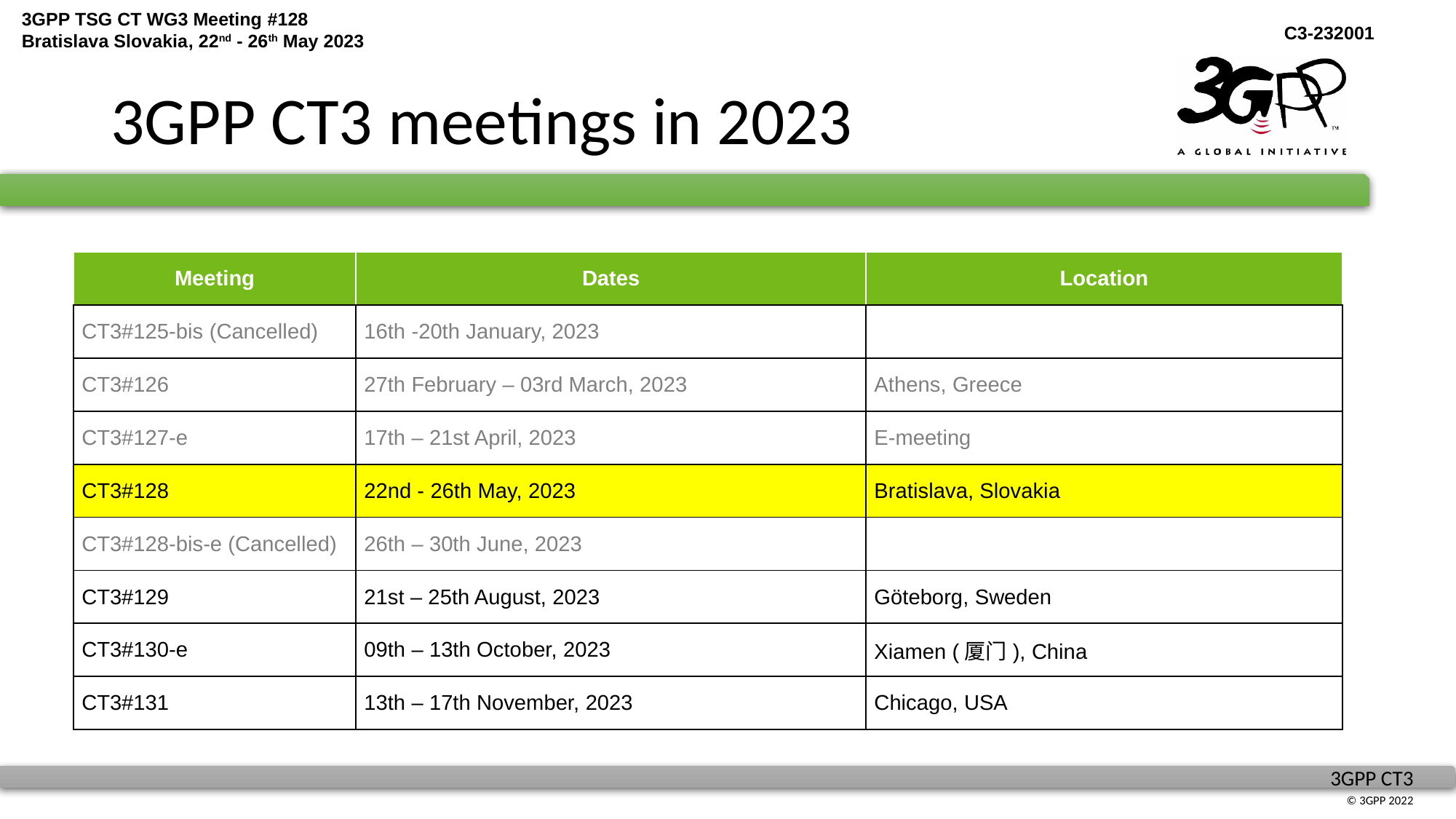

# 3GPP CT3 meetings in 2023
| Meeting | Dates | Location |
| --- | --- | --- |
| CT3#125-bis (Cancelled) | 16th -20th January, 2023 |  |
| CT3#126 | 27th February – 03rd March, 2023 | Athens, Greece |
| CT3#127-e | 17th – 21st April, 2023 | E-meeting |
| CT3#128 | 22nd - 26th May, 2023 | Bratislava, Slovakia |
| CT3#128-bis-e (Cancelled) | 26th – 30th June, 2023 |  |
| CT3#129 | 21st – 25th August, 2023 | Göteborg, Sweden |
| CT3#130-e | 09th – 13th October, 2023 | Xiamen (厦门), China |
| CT3#131 | 13th – 17th November, 2023 | Chicago, USA |